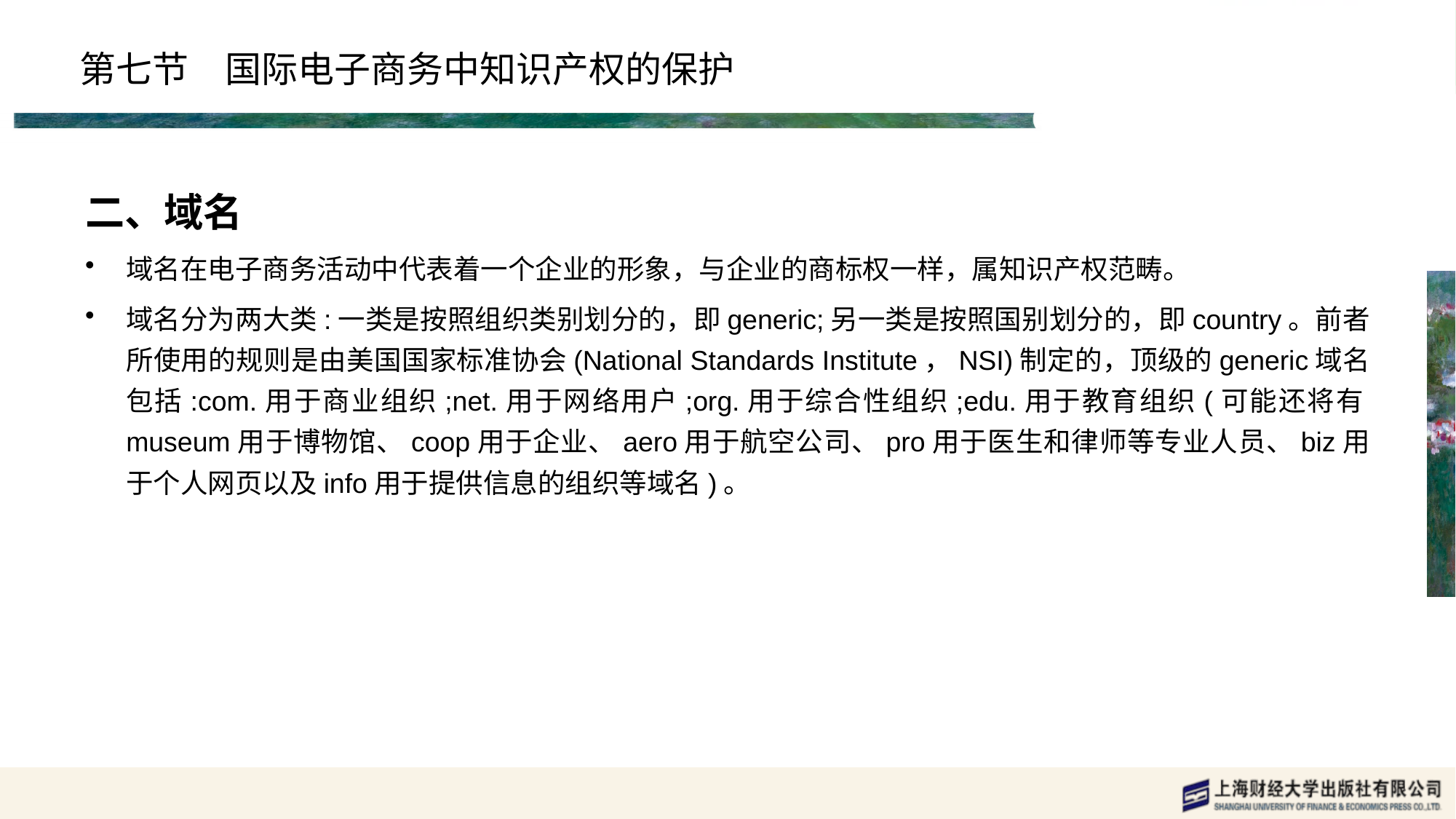

# 第七节　国际电子商务中知识产权的保护
二、域名
域名在电子商务活动中代表着一个企业的形象，与企业的商标权一样，属知识产权范畴。
域名分为两大类:一类是按照组织类别划分的，即generic;另一类是按照国别划分的，即country。前者所使用的规则是由美国国家标准协会(National Standards Institute，NSI)制定的，顶级的generic域名包括:com.用于商业组织;net.用于网络用户;org.用于综合性组织;edu.用于教育组织(可能还将有museum用于博物馆、coop用于企业、aero用于航空公司、pro用于医生和律师等专业人员、biz用于个人网页以及info用于提供信息的组织等域名)。